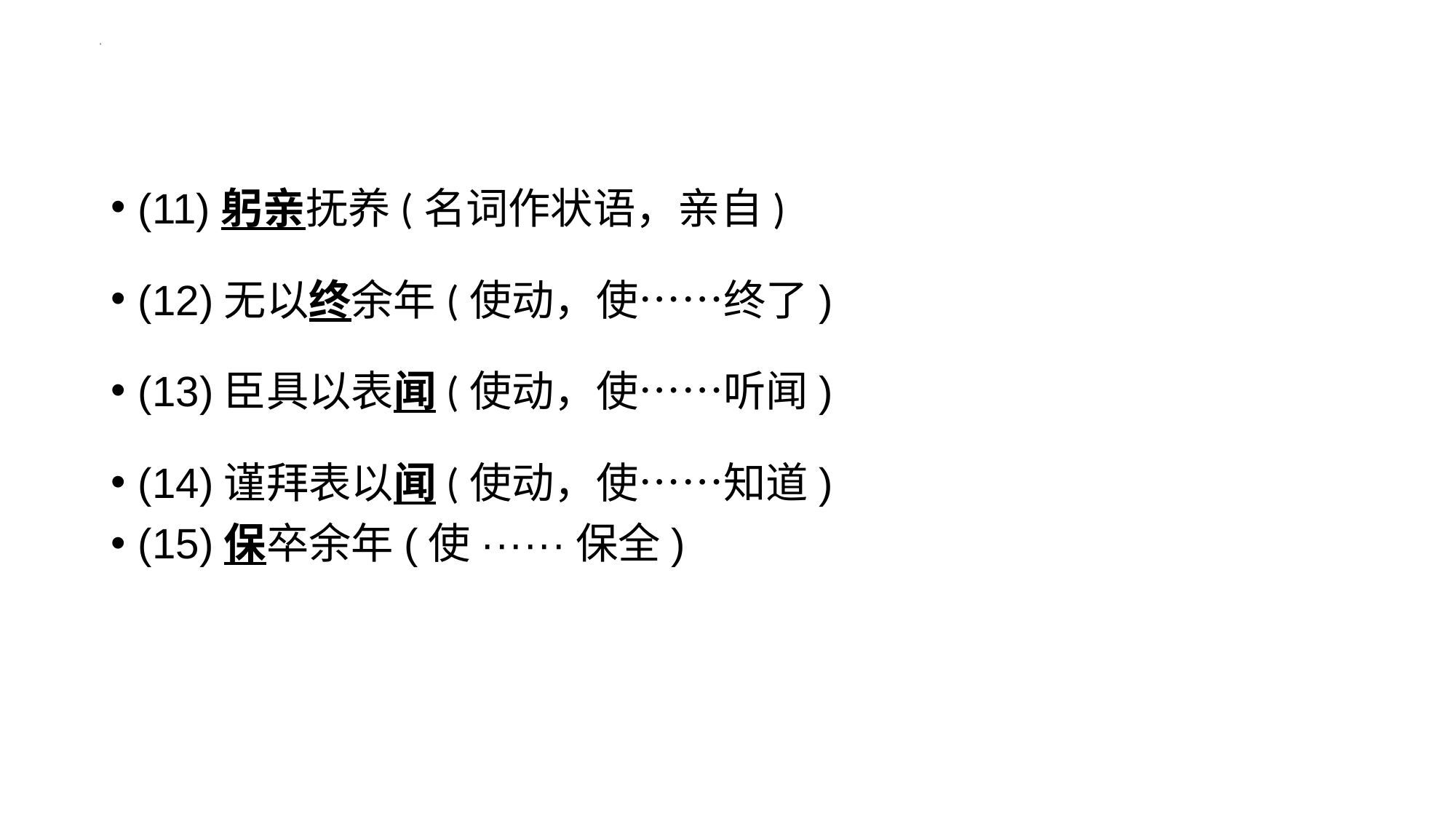

(11)躬亲抚养(名词作状语，亲自)
(12)无以终余年(使动，使⋯⋯终了)
(13)臣具以表闻(使动，使⋯⋯听闻)
(14)谨拜表以闻(使动，使⋯⋯知道)
(15)保卒余年(使······保全)